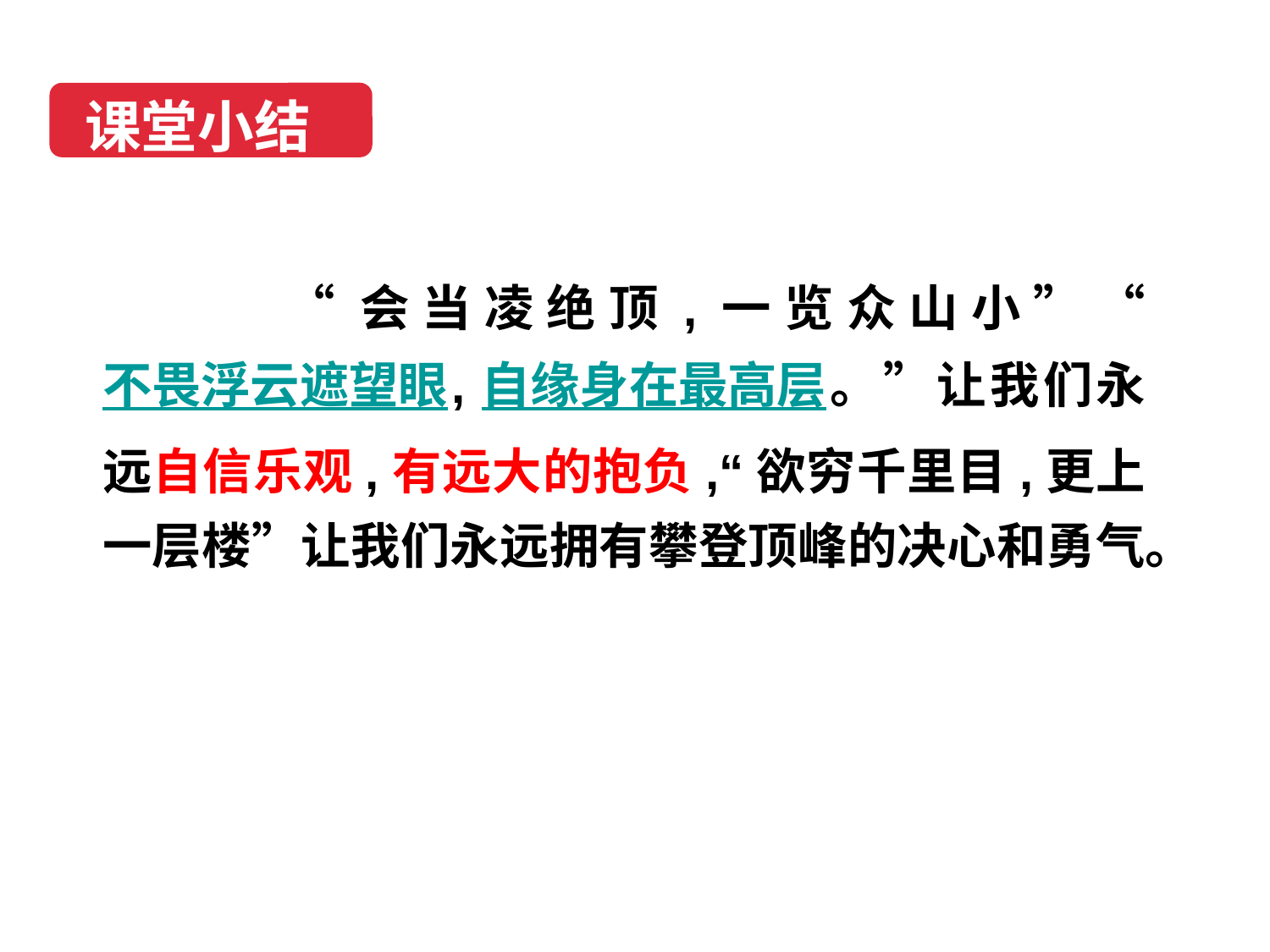

课堂小结
       “会当凌绝顶,一览众山小”“不畏浮云遮望眼,自缘身在最高层。”让我们永远自信乐观,有远大的抱负,“欲穷千里目,更上一层楼”让我们永远拥有攀登顶峰的决心和勇气。